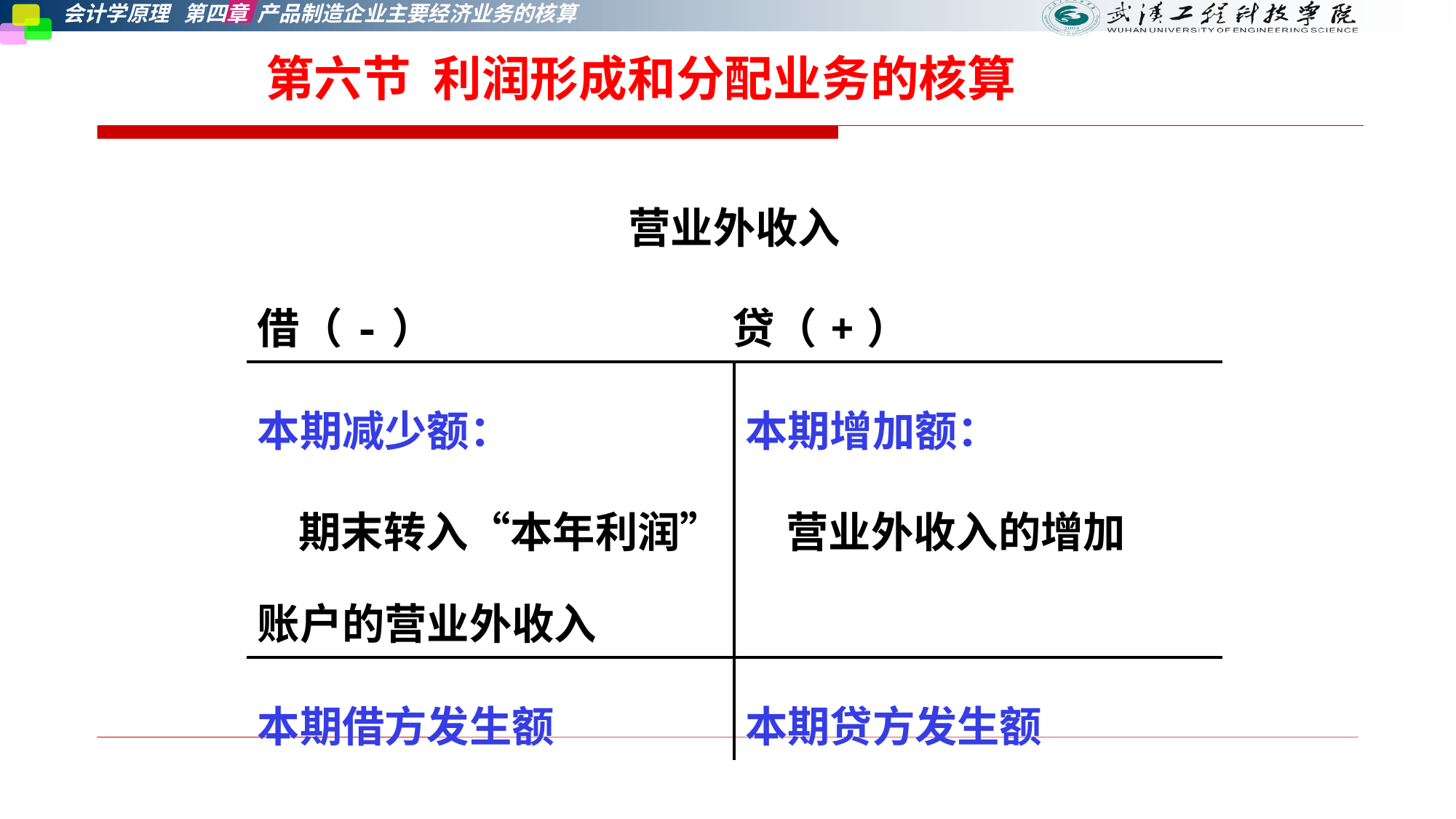

# 第六节  利润形成和分配业务的核算
| 营业外收入 借（-） 贷（+） |  |
| --- | --- |
| 本期减少额： 期末转入“本年利润”账户的营业外收入 | 本期增加额： 营业外收入的增加 |
| 本期借方发生额 | 本期贷方发生额 |